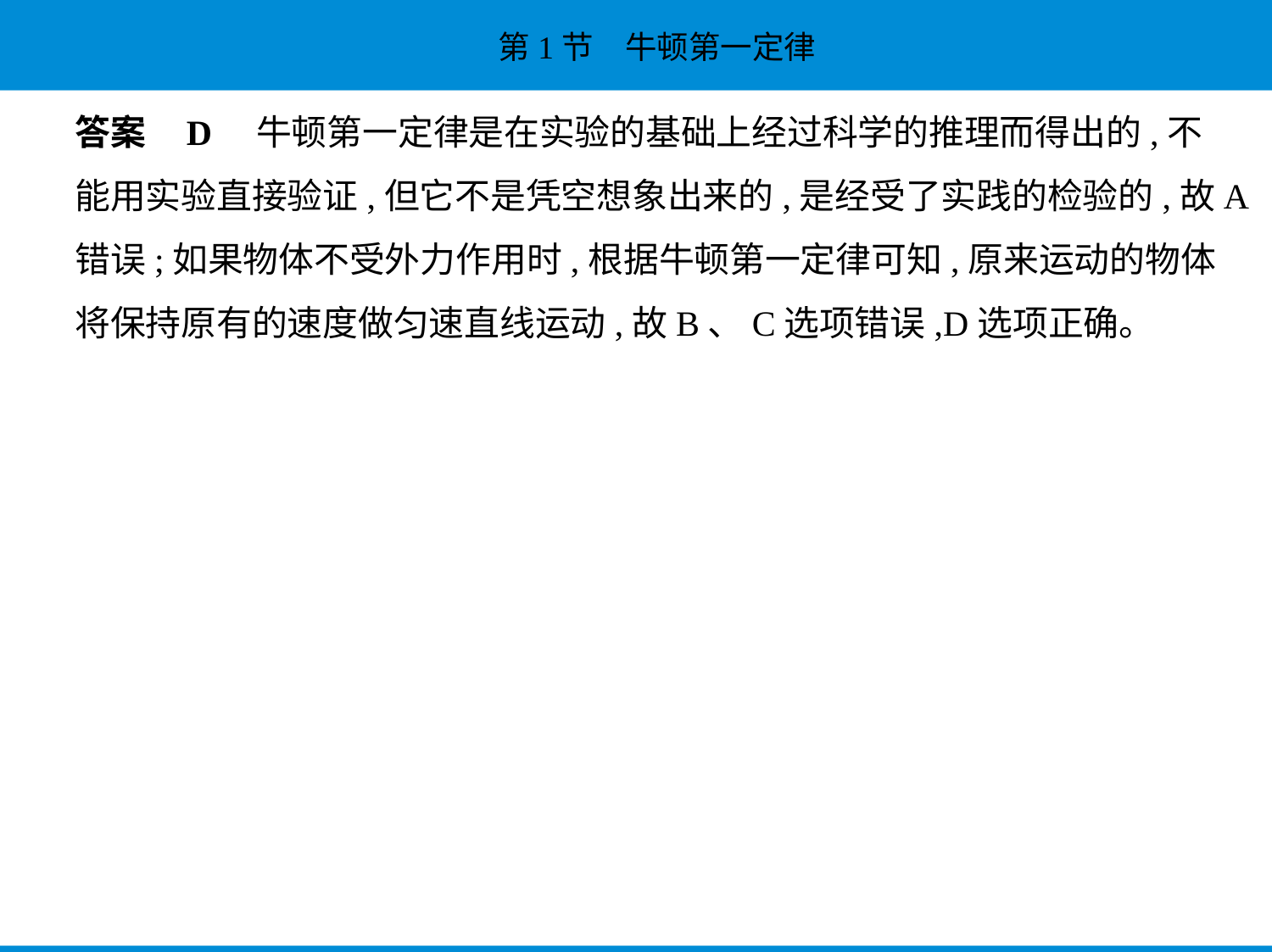

答案    D    牛顿第一定律是在实验的基础上经过科学的推理而得出的,不
能用实验直接验证,但它不是凭空想象出来的,是经受了实践的检验的,故A
错误;如果物体不受外力作用时,根据牛顿第一定律可知,原来运动的物体
将保持原有的速度做匀速直线运动,故B、C选项错误,D选项正确。